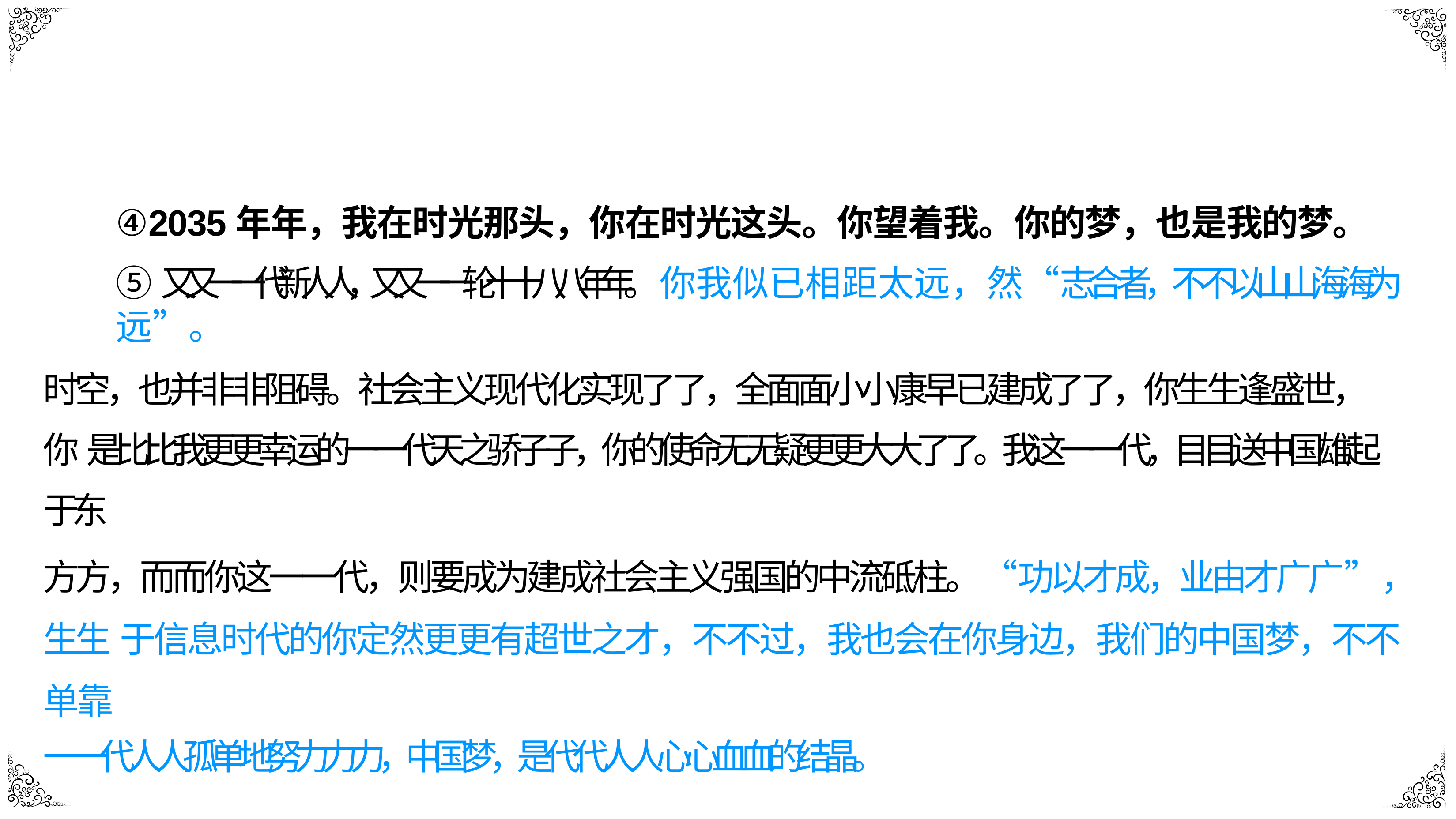

④2035年年，我在时光那头，你在时光这头。你望着我。你的梦，也是我的梦。
⑤⼜又⼀一代新⼈人，⼜又⼀一轮⼗十⼋八年年。你我似已相距太远，然“志合者，不不以⼭山海海为远”。
时空，也并⾮非阻碍。社会主义现代化实现了了，全⾯面⼩小康早已建成了了，你⽣生逢盛世，你  是⽐比我更更幸运的⼀一代天之骄⼦子，你的使命⽆无疑更更⼤大了了。我这⼀一代，⽬目送中国雄起于东
⽅方，⽽而你这⼀一代，则要成为建成社会主义强国的中流砥柱。“功以才成，业由才⼴广”，⽣生  于信息时代的你定然更更有超世之才，不不过，我也会在你身边，我们的中国梦，不不单靠
⼀一代⼈人孤单地努⼒力力，中国梦，是代代⼈人⼼心⾎血的结晶。